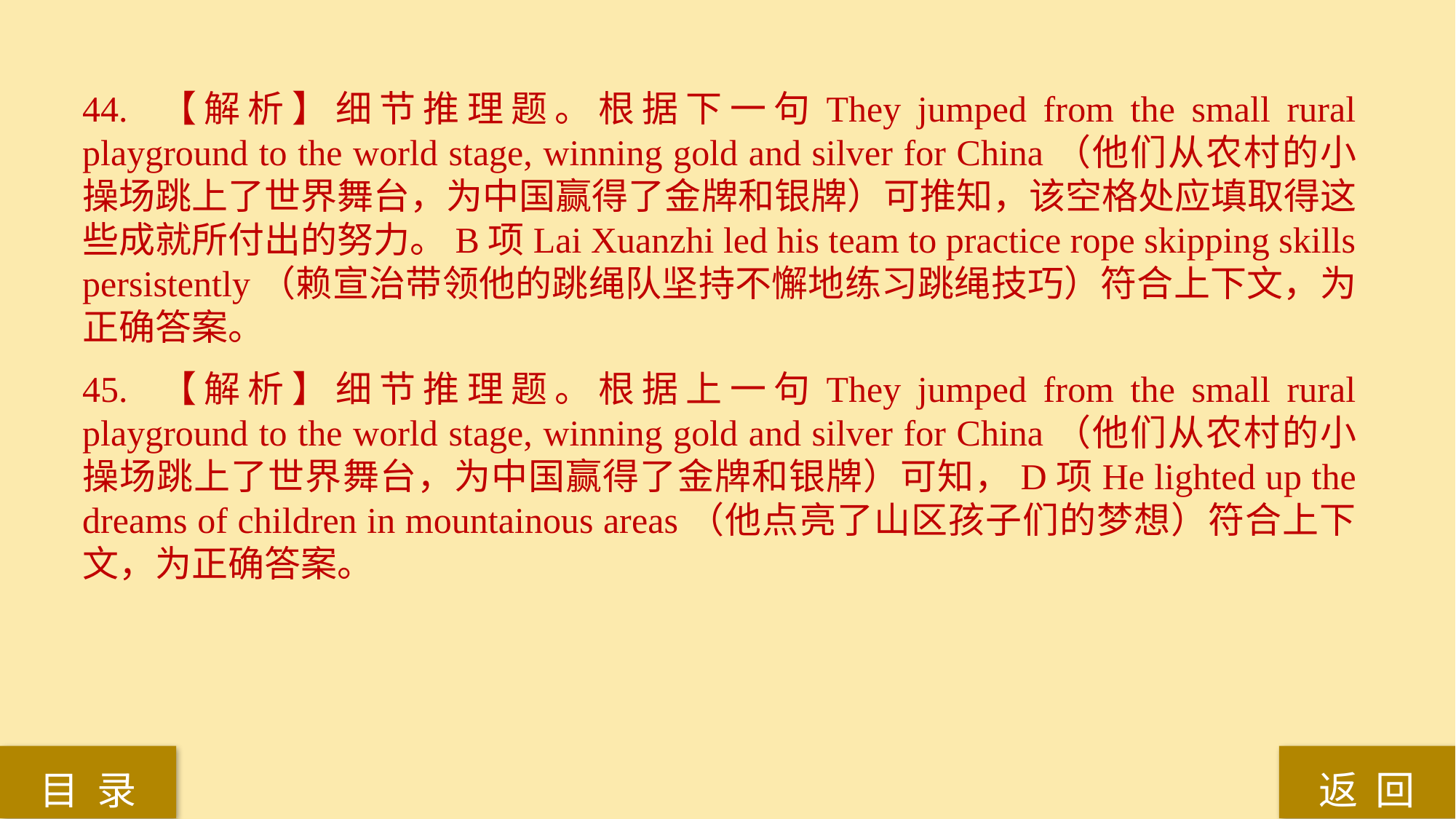

44. 【解析】细节推理题。根据下一句They jumped from the small rural playground to the world stage, winning gold and silver for China（他们从农村的小操场跳上了世界舞台，为中国赢得了金牌和银牌）可推知，该空格处应填取得这些成就所付出的努力。B项Lai Xuanzhi led his team to practice rope skipping skills persistently（赖宣治带领他的跳绳队坚持不懈地练习跳绳技巧）符合上下文，为正确答案。
45. 【解析】细节推理题。根据上一句They jumped from the small rural playground to the world stage, winning gold and silver for China（他们从农村的小操场跳上了世界舞台，为中国赢得了金牌和银牌）可知，D项He lighted up the dreams of children in mountainous areas（他点亮了山区孩子们的梦想）符合上下文，为正确答案。
返  回